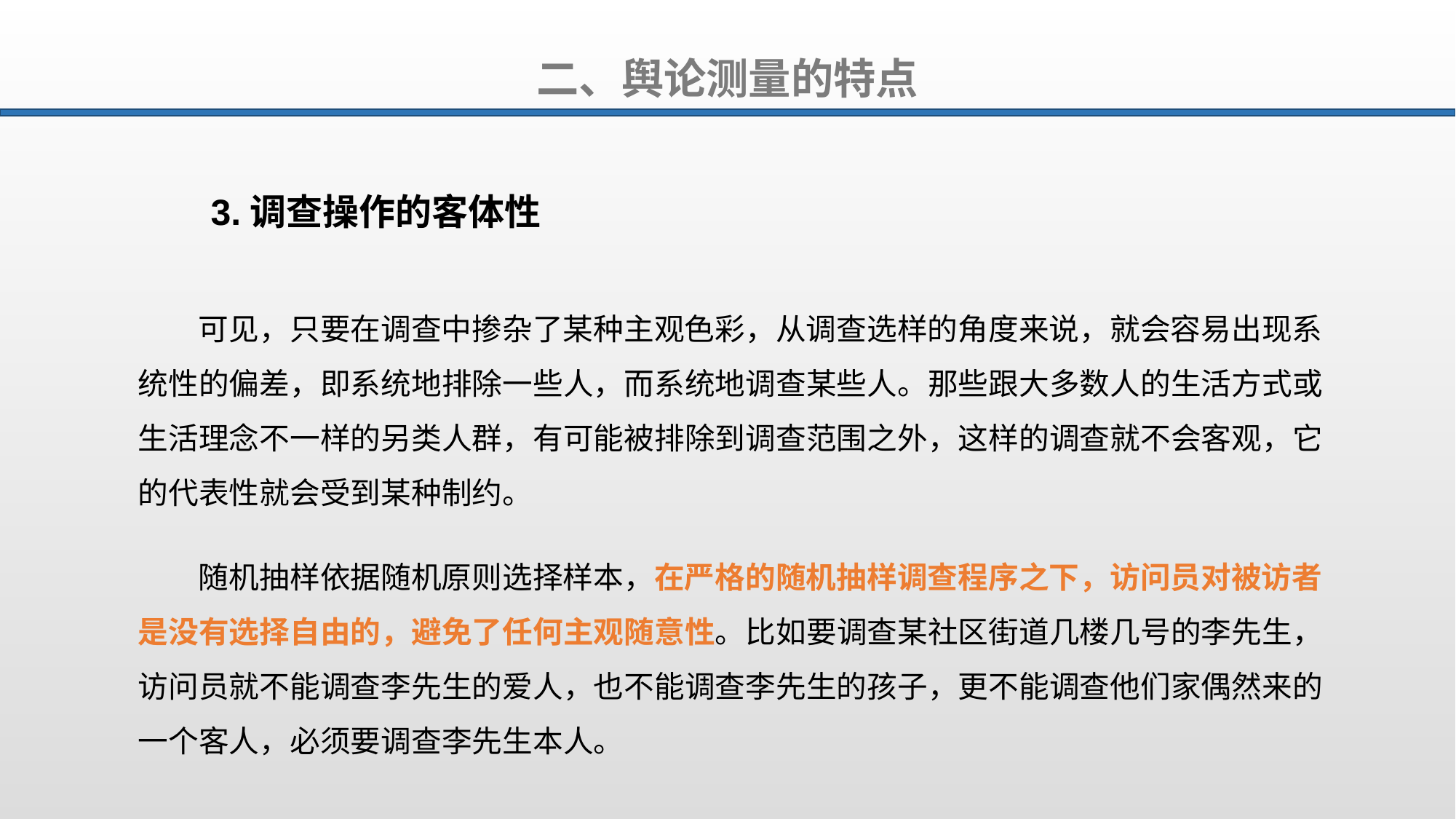

二、舆论测量的特点

3.调查操作的客体性
可见，只要在调查中掺杂了某种主观色彩，从调查选样的角度来说，就会容易出现系统性的偏差，即系统地排除一些人，而系统地调查某些人。那些跟大多数人的生活方式或生活理念不一样的另类人群，有可能被排除到调查范围之外，这样的调查就不会客观，它的代表性就会受到某种制约。
随机抽样依据随机原则选择样本，在严格的随机抽样调查程序之下，访问员对被访者是没有选择自由的，避免了任何主观随意性。比如要调查某社区街道几楼几号的李先生，访问员就不能调查李先生的爱人，也不能调查李先生的孩子，更不能调查他们家偶然来的一个客人，必须要调查李先生本人。